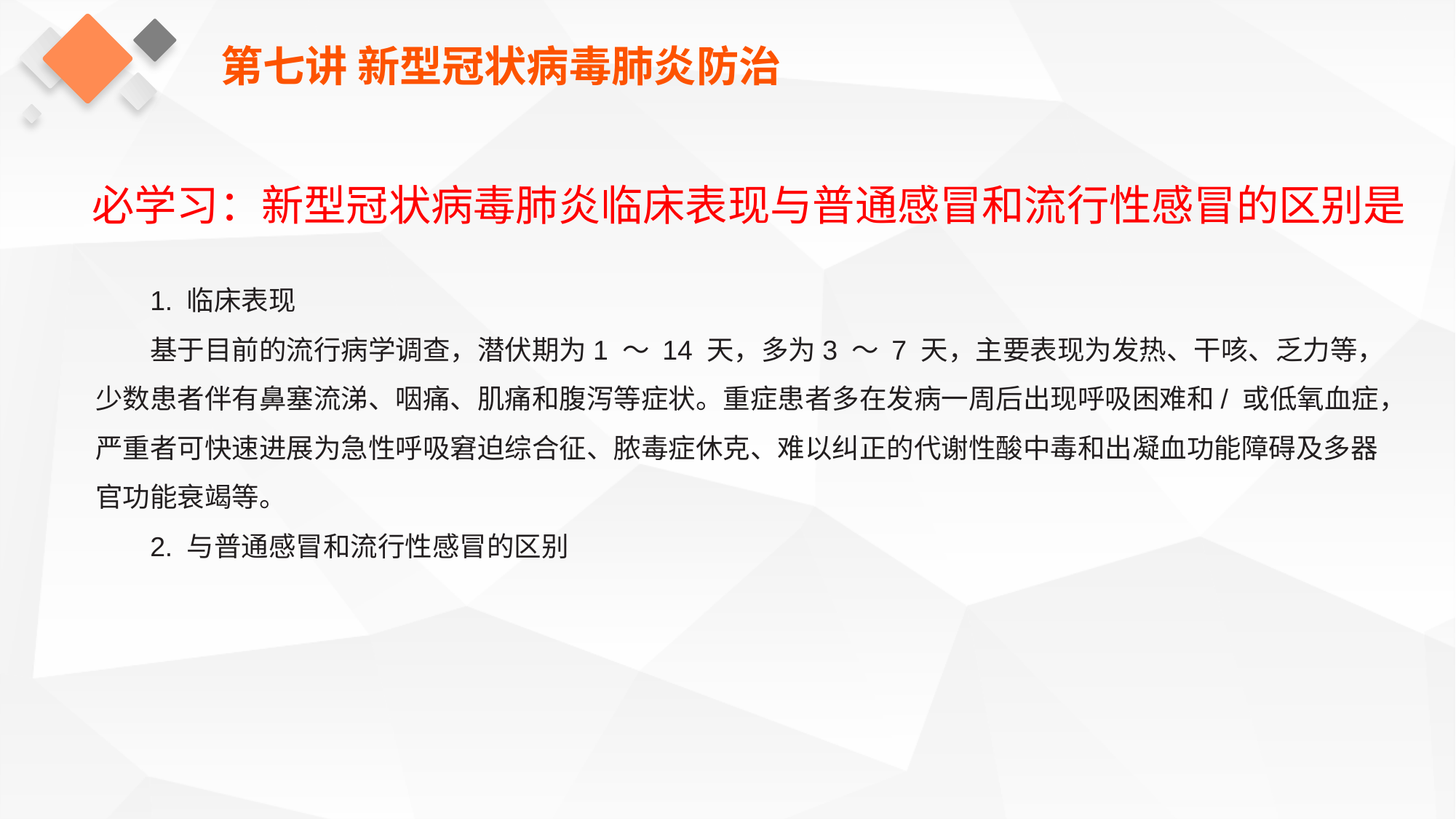

第七讲 新型冠状病毒肺炎防治

必学习：新型冠状病毒肺炎临床表现与普通感冒和流行性感冒的区别是
1. 临床表现
基于目前的流行病学调查，潜伏期为1 ～ 14 天，多为3 ～ 7 天，主要表现为发热、干咳、乏力等，少数患者伴有鼻塞流涕、咽痛、肌痛和腹泻等症状。重症患者多在发病一周后出现呼吸困难和/ 或低氧血症，严重者可快速进展为急性呼吸窘迫综合征、脓毒症休克、难以纠正的代谢性酸中毒和出凝血功能障碍及多器官功能衰竭等。
2. 与普通感冒和流行性感冒的区别